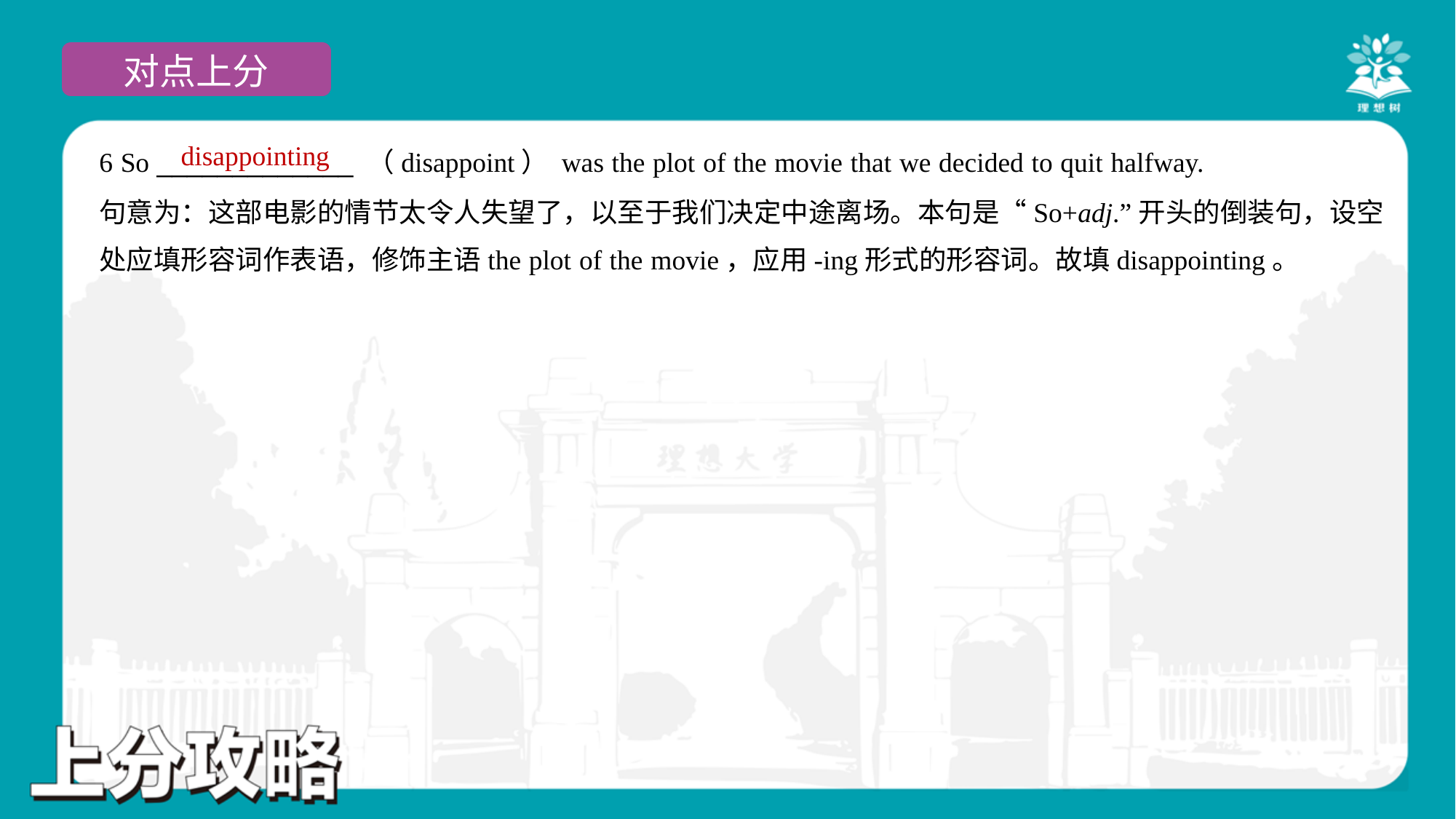

disappointing
6 So _____________ （disappoint） was the plot of the movie that we decided to quit halfway.
句意为：这部电影的情节太令人失望了，以至于我们决定中途离场。本句是“So+adj.”开头的倒装句，设空
处应填形容词作表语，修饰主语the plot of the movie，应用-ing形式的形容词。故填disappointing。